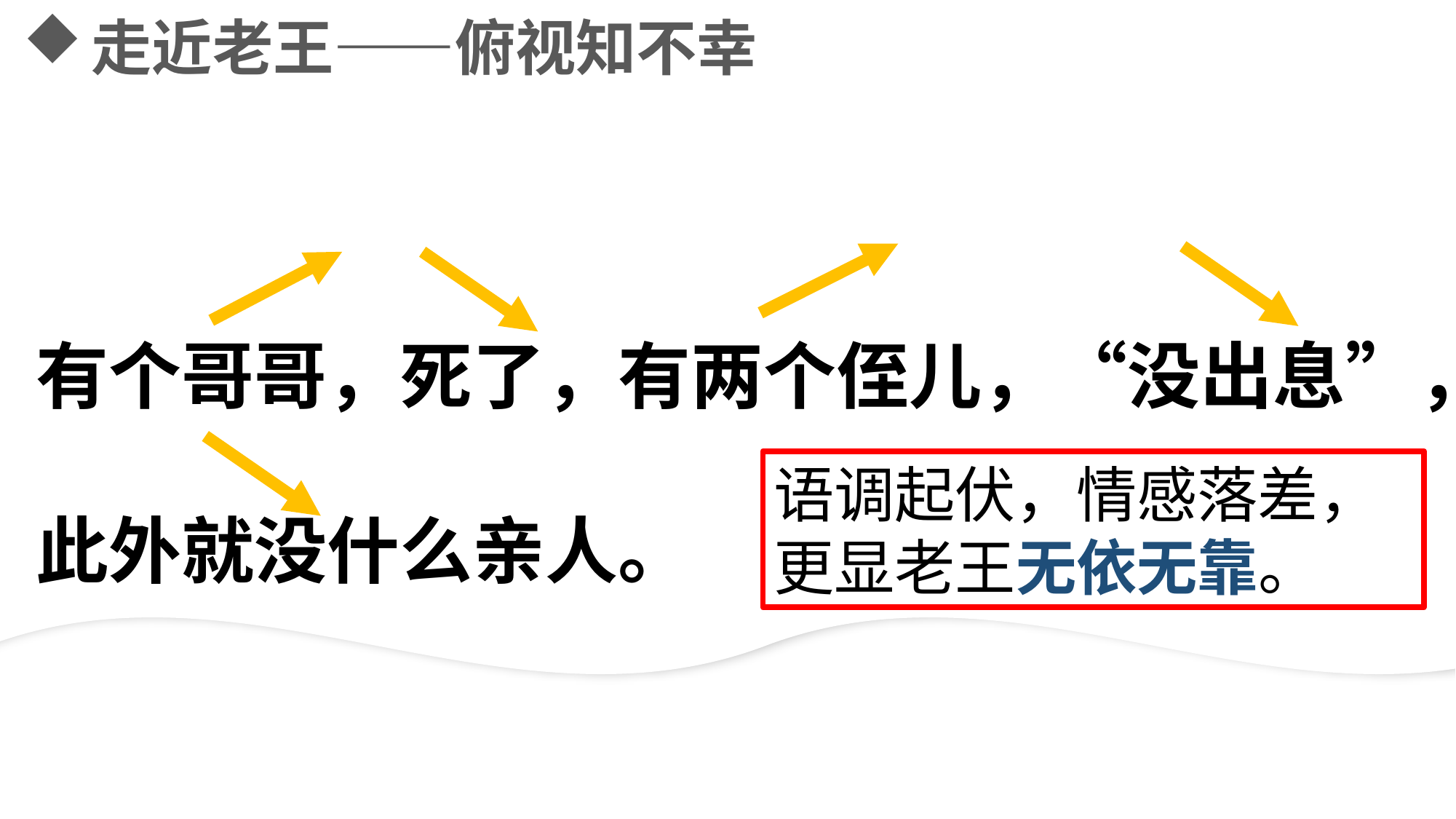

走近老王——俯视知不幸
有个哥哥，死了，有两个侄儿，“没出息”，

此外就没什么亲人。
语调起伏，情感落差，更显老王无依无靠。